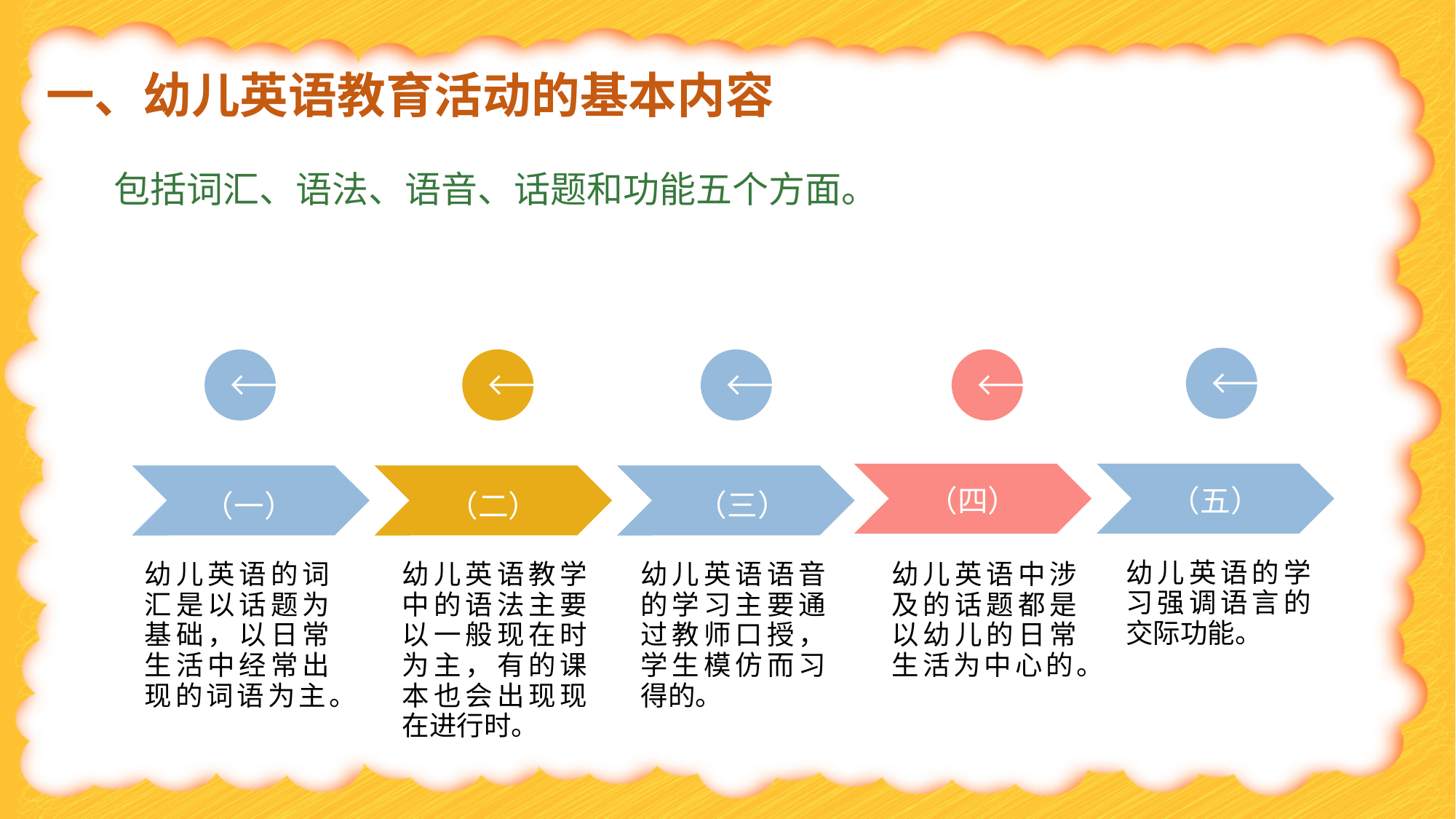

# 一、幼儿英语教育活动的基本内容
包括词汇、语法、语音、话题和功能五个方面。

（四）
（五）
（三）
（一）
（二）
幼儿英语的学习强调语言的交际功能。
幼儿英语的词汇是以话题为基础，以日常生活中经常出现的词语为主。
幼儿英语教学中的语法主要以一般现在时为主，有的课本也会出现现在进行时。
幼儿英语语音的学习主要通过教师口授，学生模仿而习得的。
幼儿英语中涉及的话题都是以幼儿的日常生活为中心的。